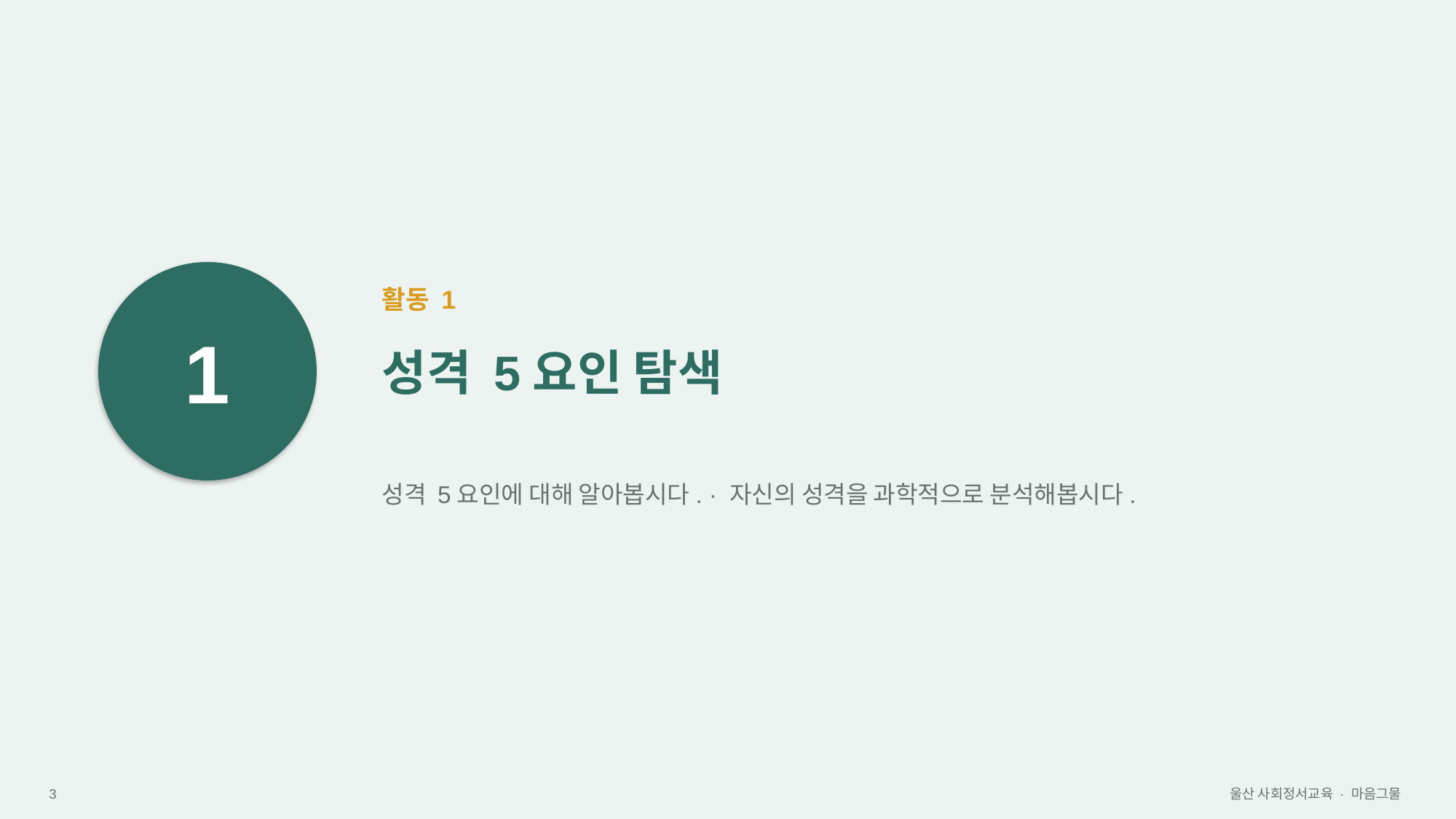

1
활동 1
성격 5요인 탐색
성격 5요인에 대해 알아봅시다. · 자신의 성격을 과학적으로 분석해봅시다.
3
울산 사회정서교육 · 마음그물